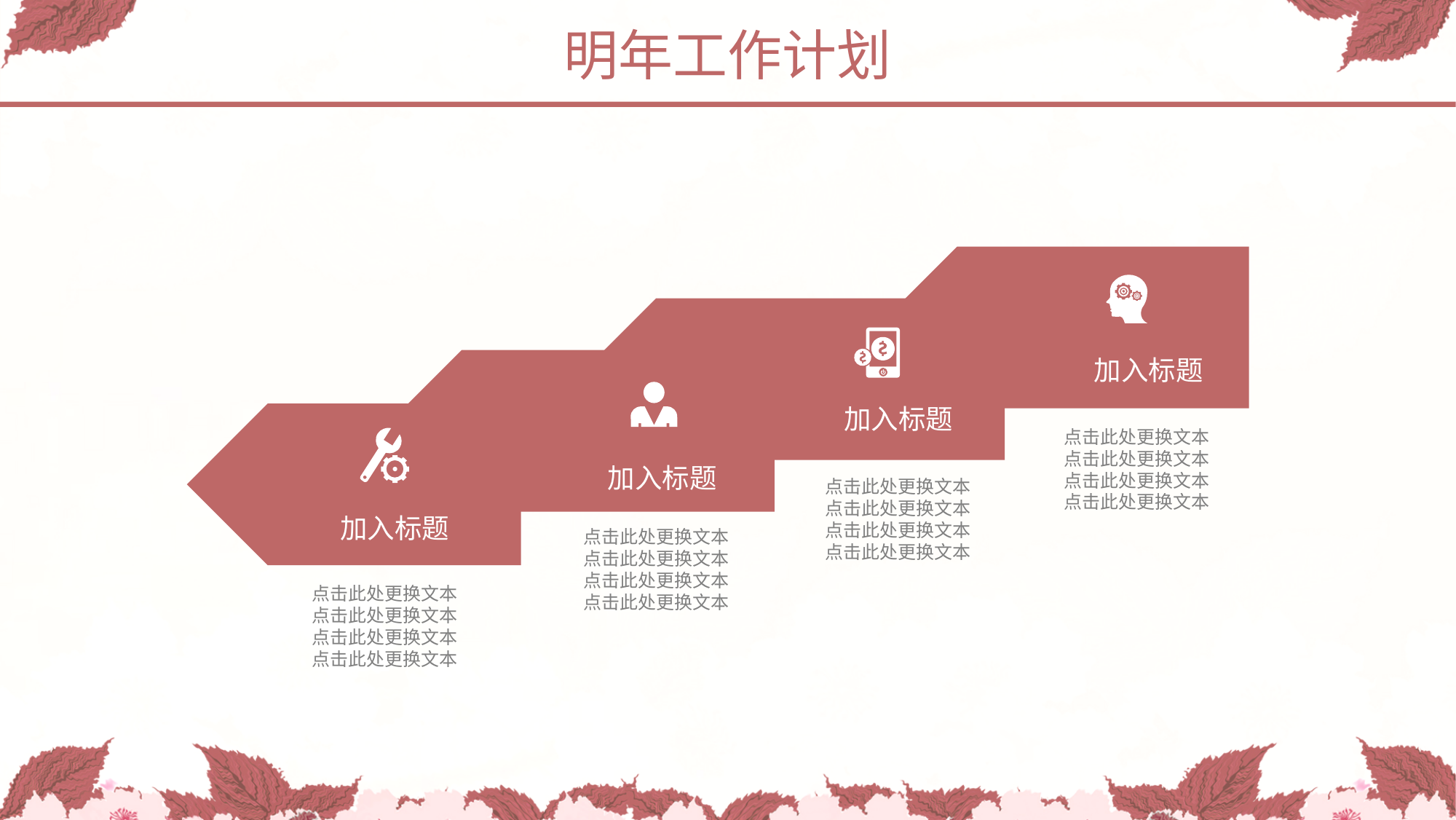

明年工作计划

加入标题

加入标题

点击此处更换文本
点击此处更换文本
点击此处更换文本
点击此处更换文本

加入标题
点击此处更换文本
点击此处更换文本
点击此处更换文本
点击此处更换文本

加入标题
点击此处更换文本
点击此处更换文本
点击此处更换文本
点击此处更换文本

点击此处更换文本
点击此处更换文本
点击此处更换文本
点击此处更换文本